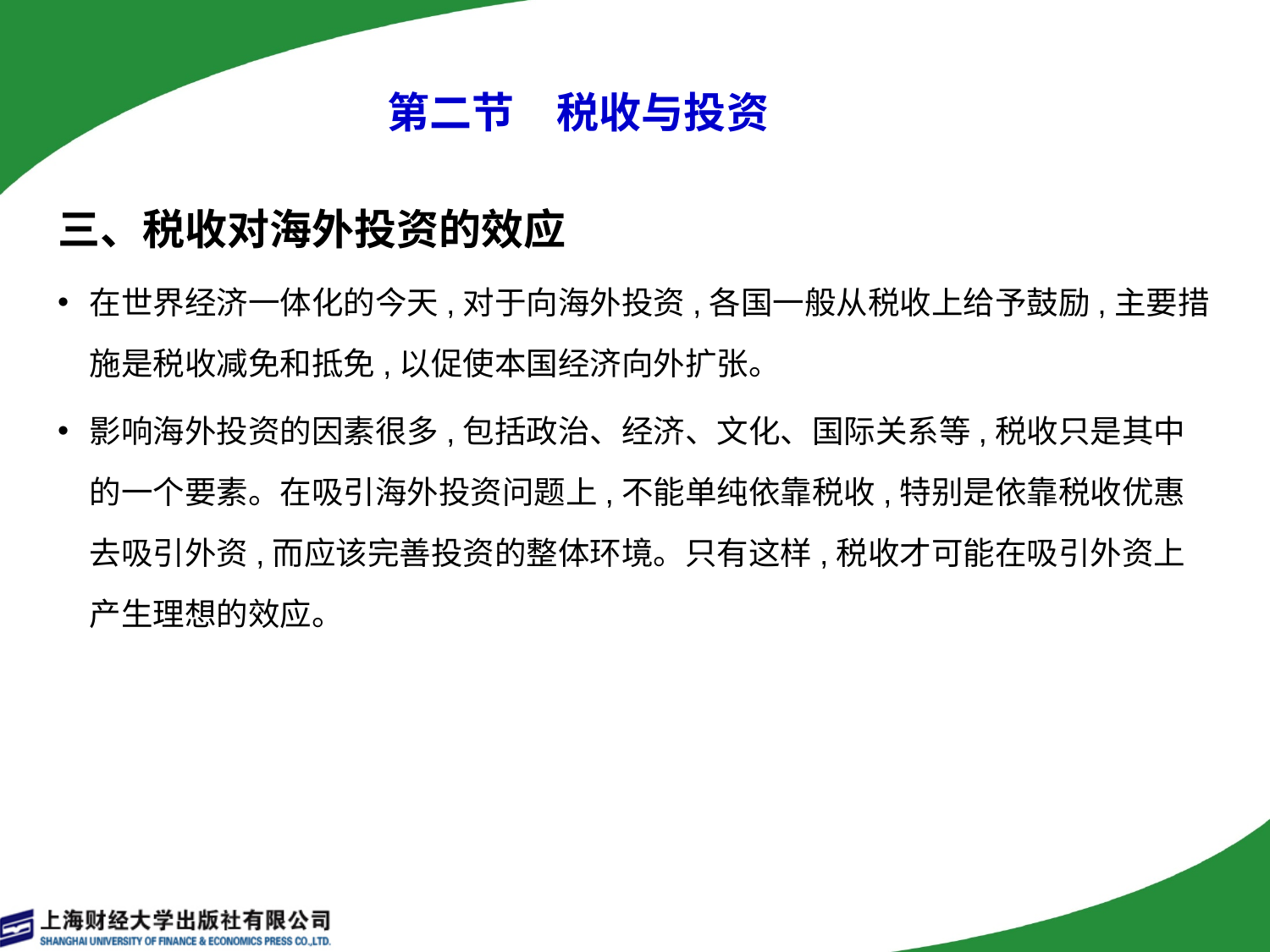

# 第二节　税收与投资
三、税收对海外投资的效应
在世界经济一体化的今天,对于向海外投资,各国一般从税收上给予鼓励,主要措施是税收减免和抵免,以促使本国经济向外扩张。
影响海外投资的因素很多,包括政治、经济、文化、国际关系等,税收只是其中的一个要素。在吸引海外投资问题上,不能单纯依靠税收,特别是依靠税收优惠去吸引外资,而应该完善投资的整体环境。只有这样,税收才可能在吸引外资上产生理想的效应。